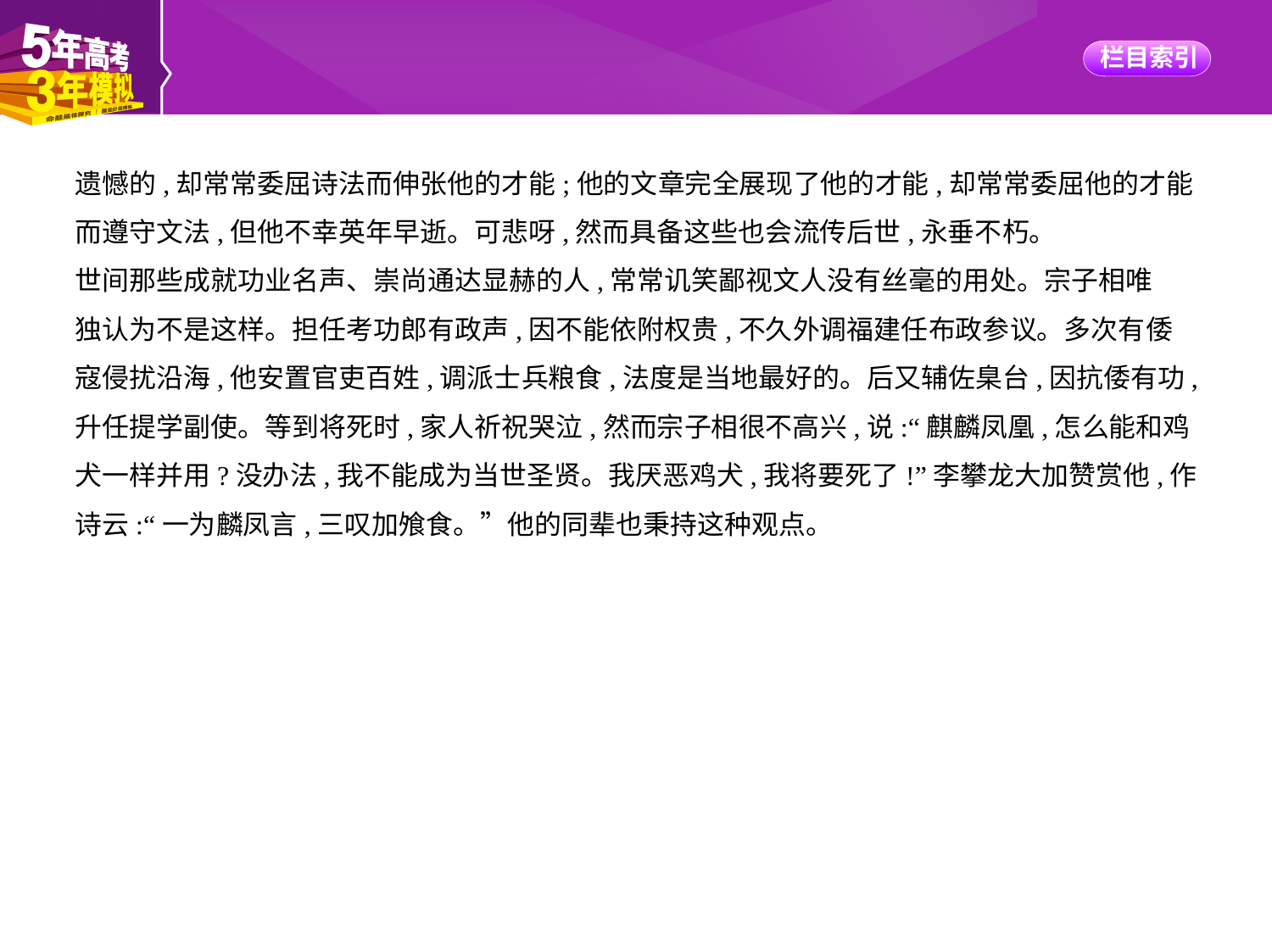

遗憾的,却常常委屈诗法而伸张他的才能;他的文章完全展现了他的才能,却常常委屈他的才能
而遵守文法,但他不幸英年早逝。可悲呀,然而具备这些也会流传后世,永垂不朽。
世间那些成就功业名声、崇尚通达显赫的人,常常讥笑鄙视文人没有丝毫的用处。宗子相唯
独认为不是这样。担任考功郎有政声,因不能依附权贵,不久外调福建任布政参议。多次有倭
寇侵扰沿海,他安置官吏百姓,调派士兵粮食,法度是当地最好的。后又辅佐臬台,因抗倭有功,
升任提学副使。等到将死时,家人祈祝哭泣,然而宗子相很不高兴,说:“麒麟凤凰,怎么能和鸡
犬一样并用?没办法,我不能成为当世圣贤。我厌恶鸡犬,我将要死了!”李攀龙大加赞赏他,作
诗云:“一为麟凤言,三叹加飧食。”他的同辈也秉持这种观点。